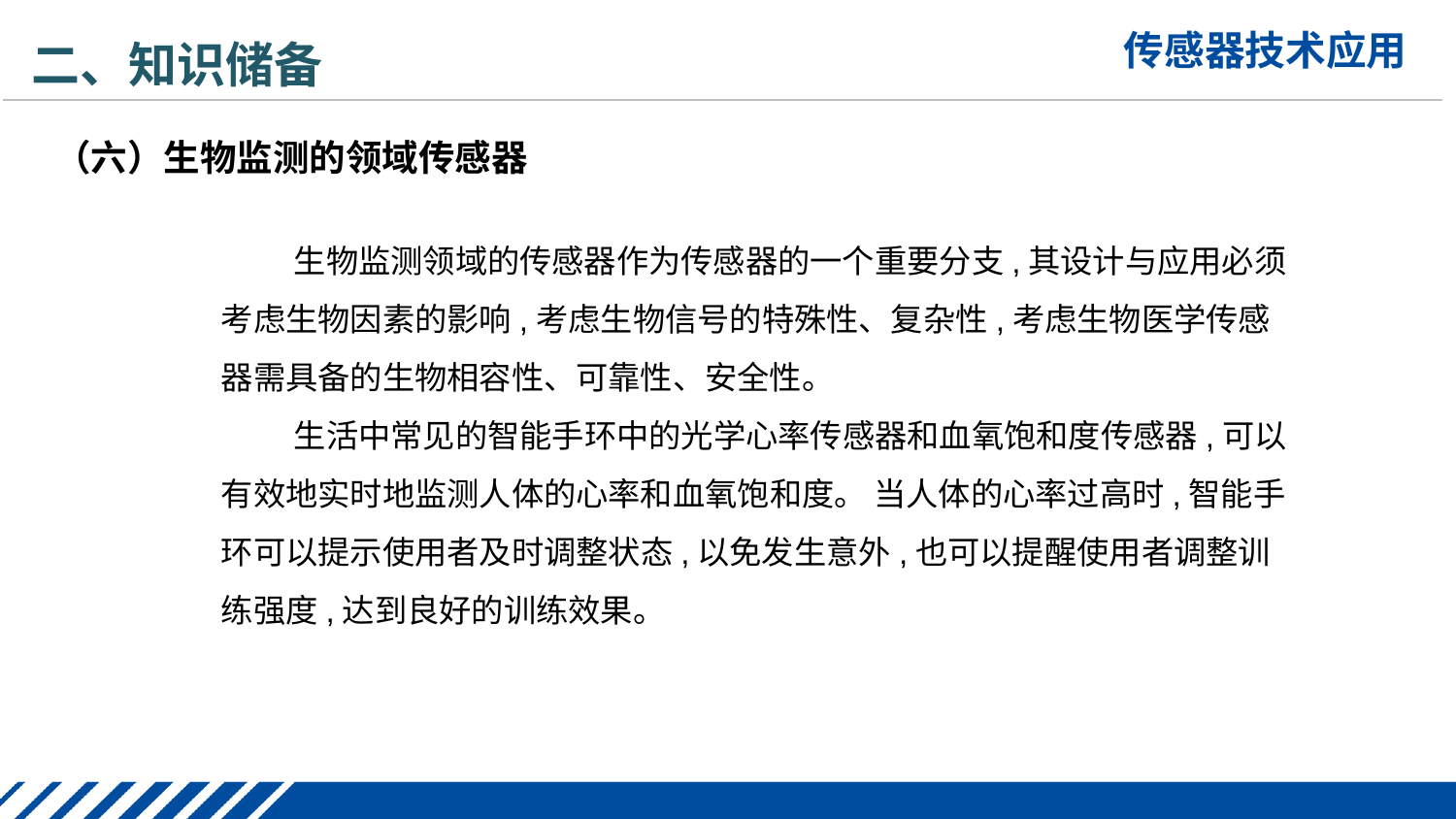

二、知识储备
（六）生物监测的领域传感器
生物监测领域的传感器作为传感器的一个重要分支,其设计与应用必须考虑生物因素的影响,考虑生物信号的特殊性、复杂性,考虑生物医学传感器需具备的生物相容性、可靠性、安全性。
生活中常见的智能手环中的光学心率传感器和血氧饱和度传感器,可以有效地实时地监测人体的心率和血氧饱和度。 当人体的心率过高时,智能手环可以提示使用者及时调整状态,以免发生意外,也可以提醒使用者调整训练强度,达到良好的训练效果。